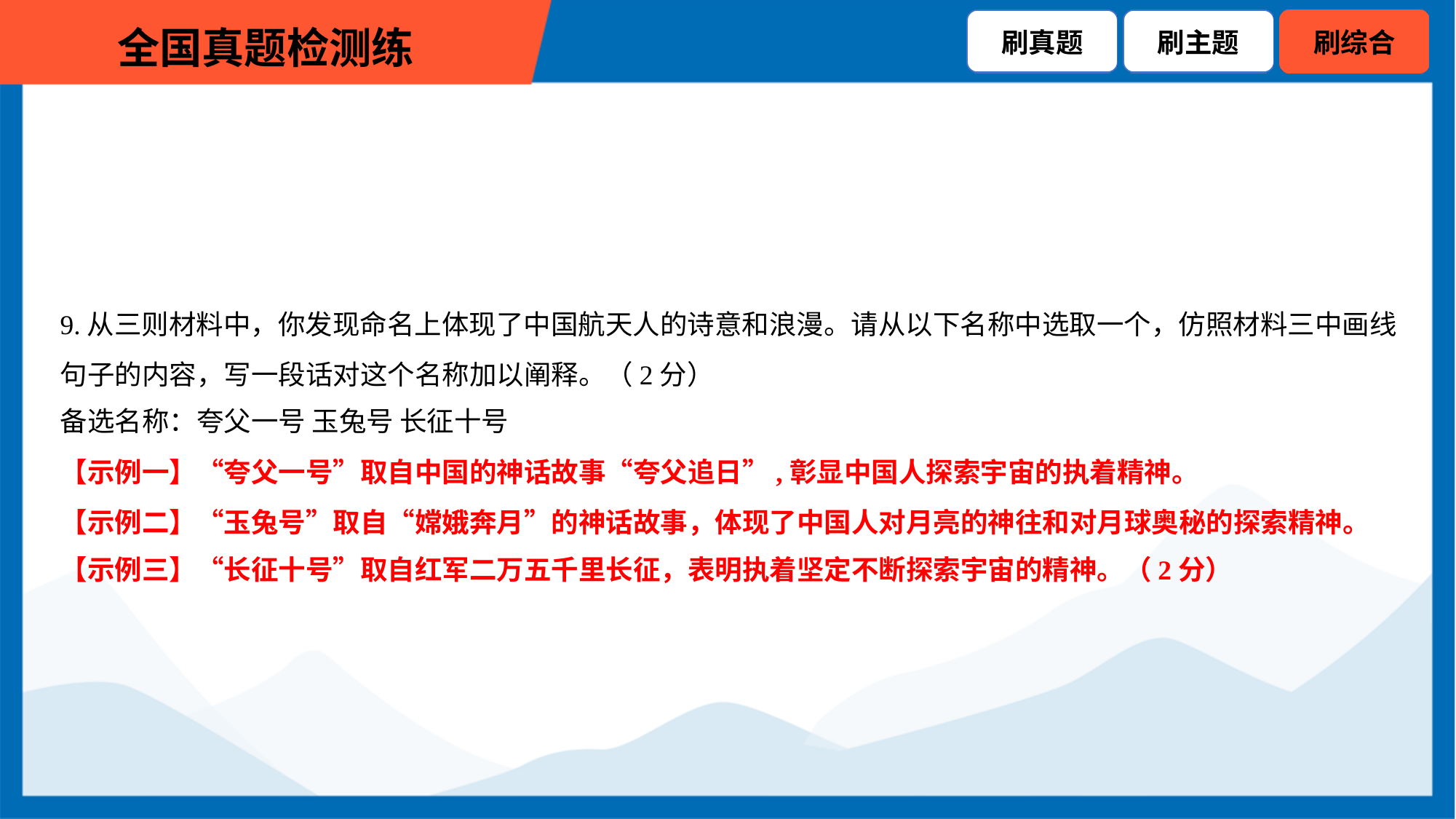

9.从三则材料中，你发现命名上体现了中国航天人的诗意和浪漫。请从以下名称中选取一个，仿照材料三中画线
句子的内容，写一段话对这个名称加以阐释。（2分）
备选名称：夸父一号 玉兔号 长征十号
【示例一】“夸父一号”取自中国的神话故事“夸父追日”,彰显中国人探索宇宙的执着精神。
【示例二】“玉兔号”取自“嫦娥奔月”的神话故事，体现了中国人对月亮的神往和对月球奥秘的探索精神。
【示例三】“长征十号”取自红军二万五千里长征，表明执着坚定不断探索宇宙的精神。（2分）